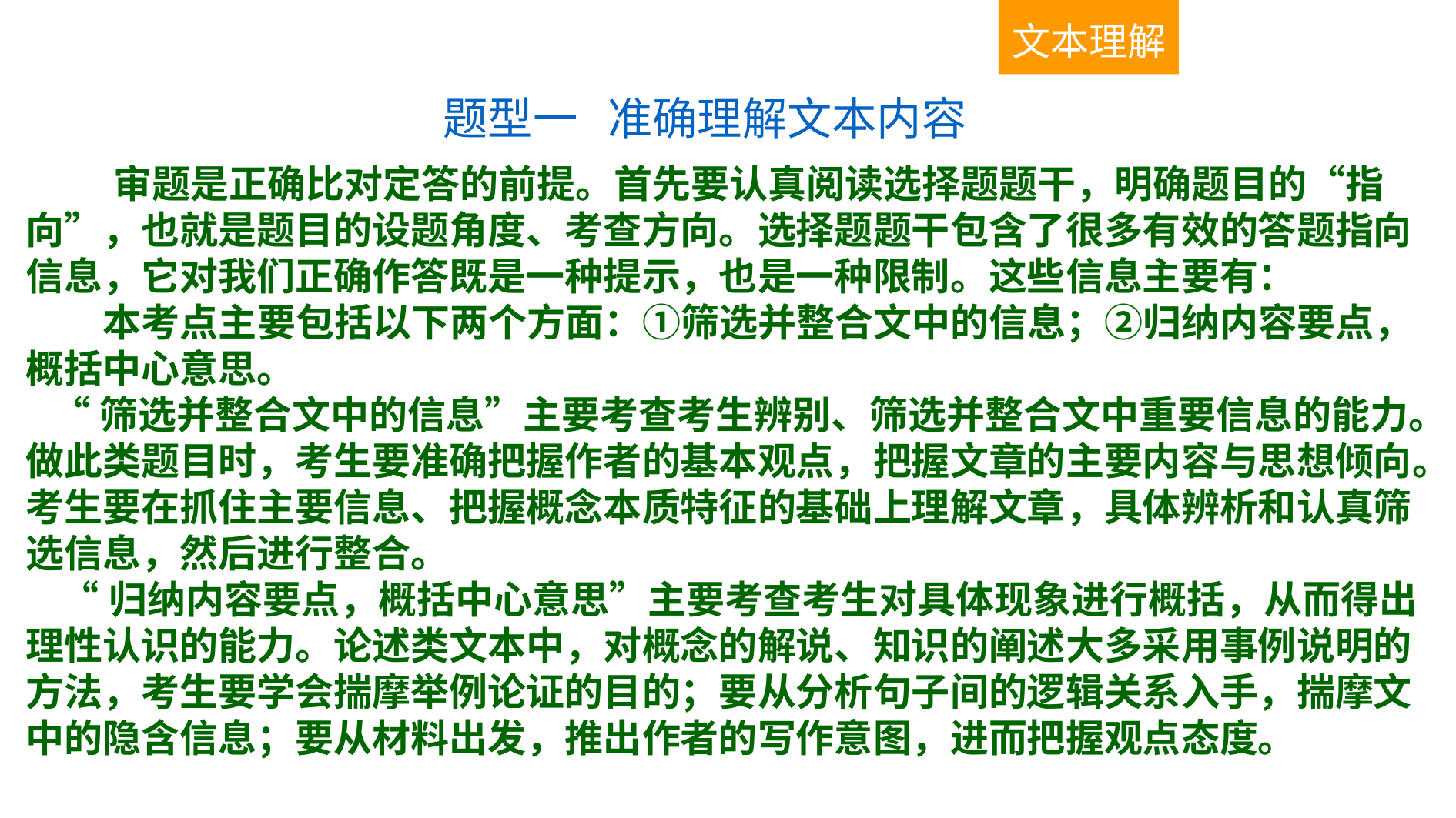

文本理解
题型一   准确理解文本内容
         审题是正确比对定答的前提。首先要认真阅读选择题题干，明确题目的“指向”，也就是题目的设题角度、考查方向。选择题题干包含了很多有效的答题指向信息，它对我们正确作答既是一种提示，也是一种限制。这些信息主要有：
　　本考点主要包括以下两个方面：①筛选并整合文中的信息；②归纳内容要点，概括中心意思。
   “筛选并整合文中的信息”主要考查考生辨别、筛选并整合文中重要信息的能力。做此类题目时，考生要准确把握作者的基本观点，把握文章的主要内容与思想倾向。考生要在抓住主要信息、把握概念本质特征的基础上理解文章，具体辨析和认真筛选信息，然后进行整合。
    “归纳内容要点，概括中心意思”主要考查考生对具体现象进行概括，从而得出理性认识的能力。论述类文本中，对概念的解说、知识的阐述大多采用事例说明的方法，考生要学会揣摩举例论证的目的；要从分析句子间的逻辑关系入手，揣摩文中的隐含信息；要从材料出发，推出作者的写作意图，进而把握观点态度。